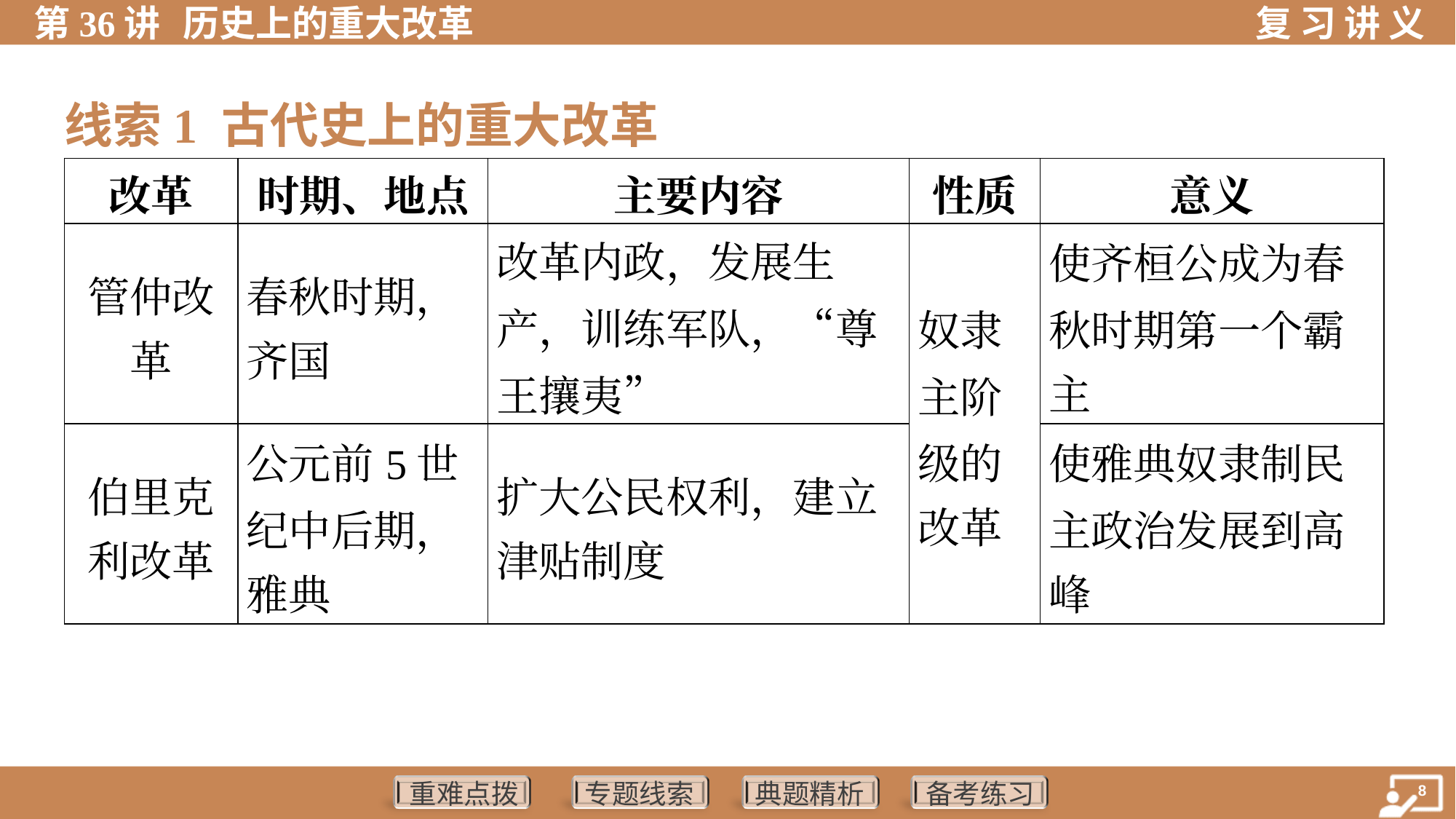

线索1 古代史上的重大改革
| 改革 | 时期、地点 | 主要内容 | 性质 | 意义 |
| --- | --- | --- | --- | --- |
| 管仲改 革 | 春秋时期， 齐国 | 改革内政，发展生 产，训练军队，“尊王攘夷” | 奴隶 主阶 级的 改革 | 使齐桓公成为春 秋时期第一个霸 主 |
| 伯里克 利改革 | 公元前5世 纪中后期， 雅典 | 扩大公民权利，建立 津贴制度 |  | 使雅典奴隶制民 主政治发展到高 峰 |